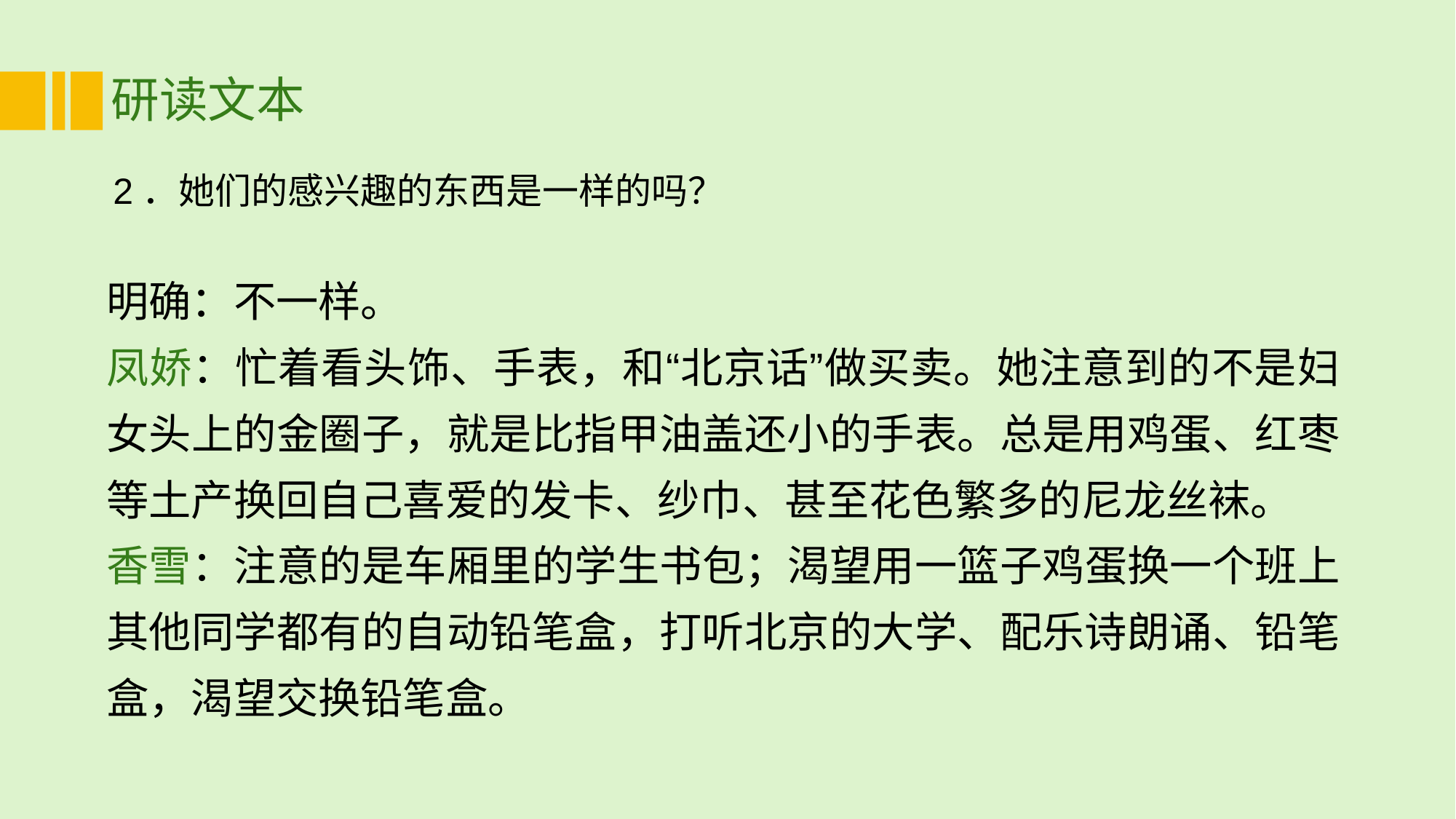

# 研读文本
2．她们的感兴趣的东西是一样的吗？
明确：不一样。
凤娇：忙着看头饰、手表，和“北京话”做买卖。她注意到的不是妇女头上的金圈子，就是比指甲油盖还小的手表。总是用鸡蛋、红枣等土产换回自己喜爱的发卡、纱巾、甚至花色繁多的尼龙丝袜。
香雪：注意的是车厢里的学生书包；渴望用一篮子鸡蛋换一个班上其他同学都有的自动铅笔盒，打听北京的大学、配乐诗朗诵、铅笔盒，渴望交换铅笔盒。